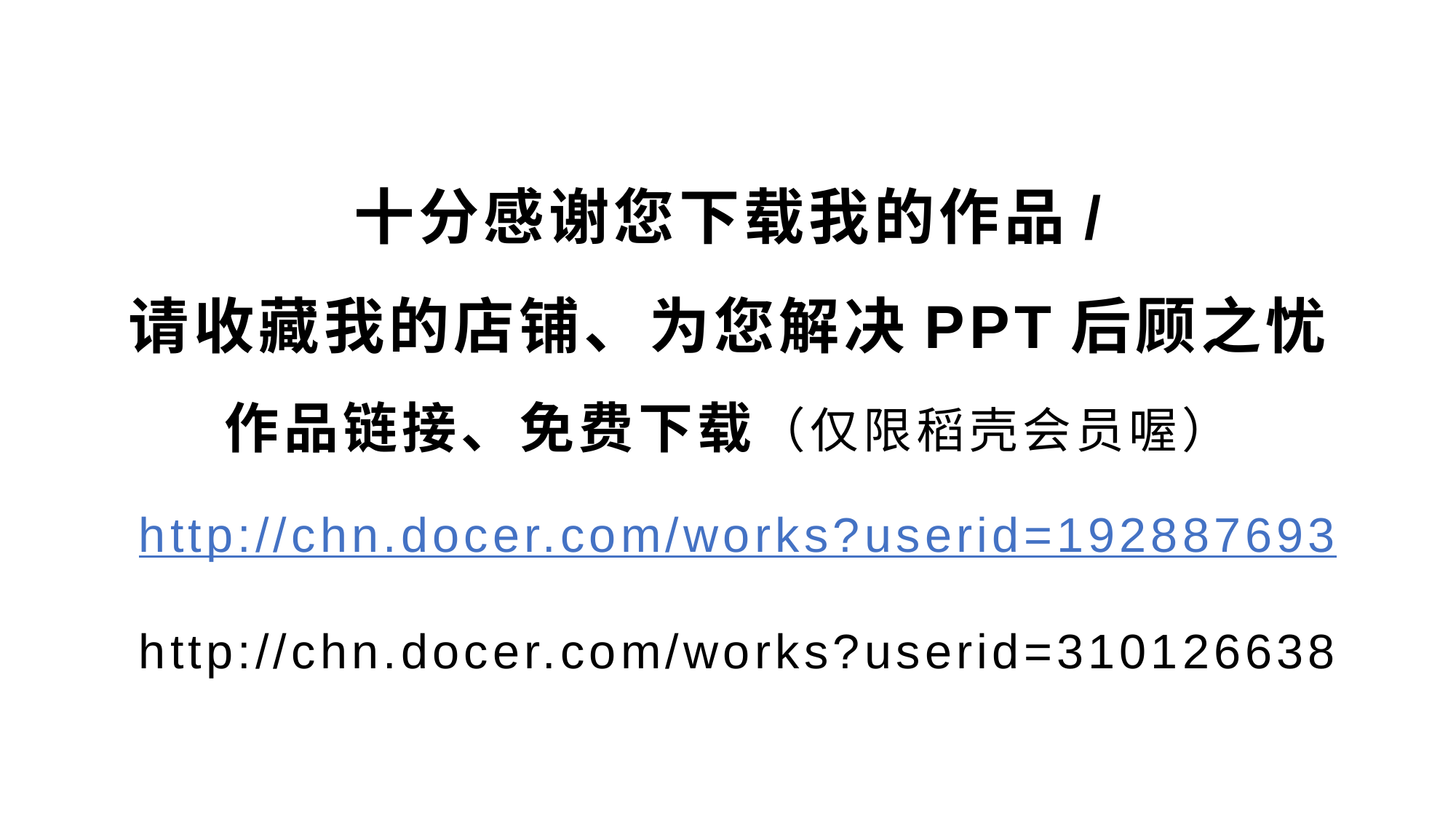

十分感谢您下载我的作品/
请收藏我的店铺、为您解决PPT后顾之忧
作品链接、免费下载（仅限稻壳会员喔）
http://chn.docer.com/works?userid=192887693

http://chn.docer.com/works?userid=310126638